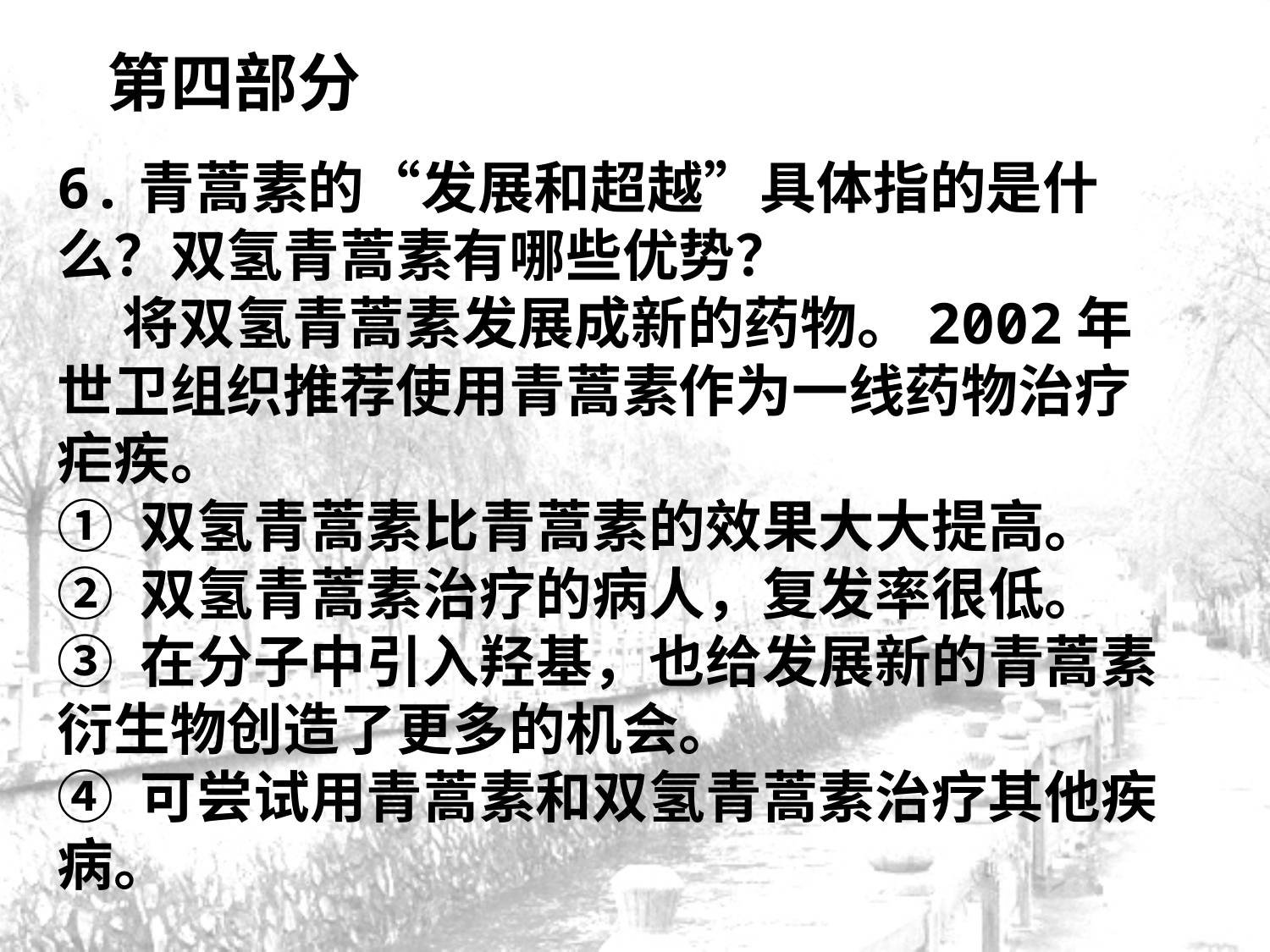

第四部分

6.青蒿素的“发展和超越”具体指的是什么？双氢青蒿素有哪些优势？
    将双氢青蒿素发展成新的药物。2002年世卫组织推荐使用青蒿素作为一线药物治疗疟疾。
① 双氢青蒿素比青蒿素的效果大大提高。
② 双氢青蒿素治疗的病人，复发率很低。
③ 在分子中引入羟基，也给发展新的青蒿素衍生物创造了更多的机会。
④ 可尝试用青蒿素和双氢青蒿素治疗其他疾病。